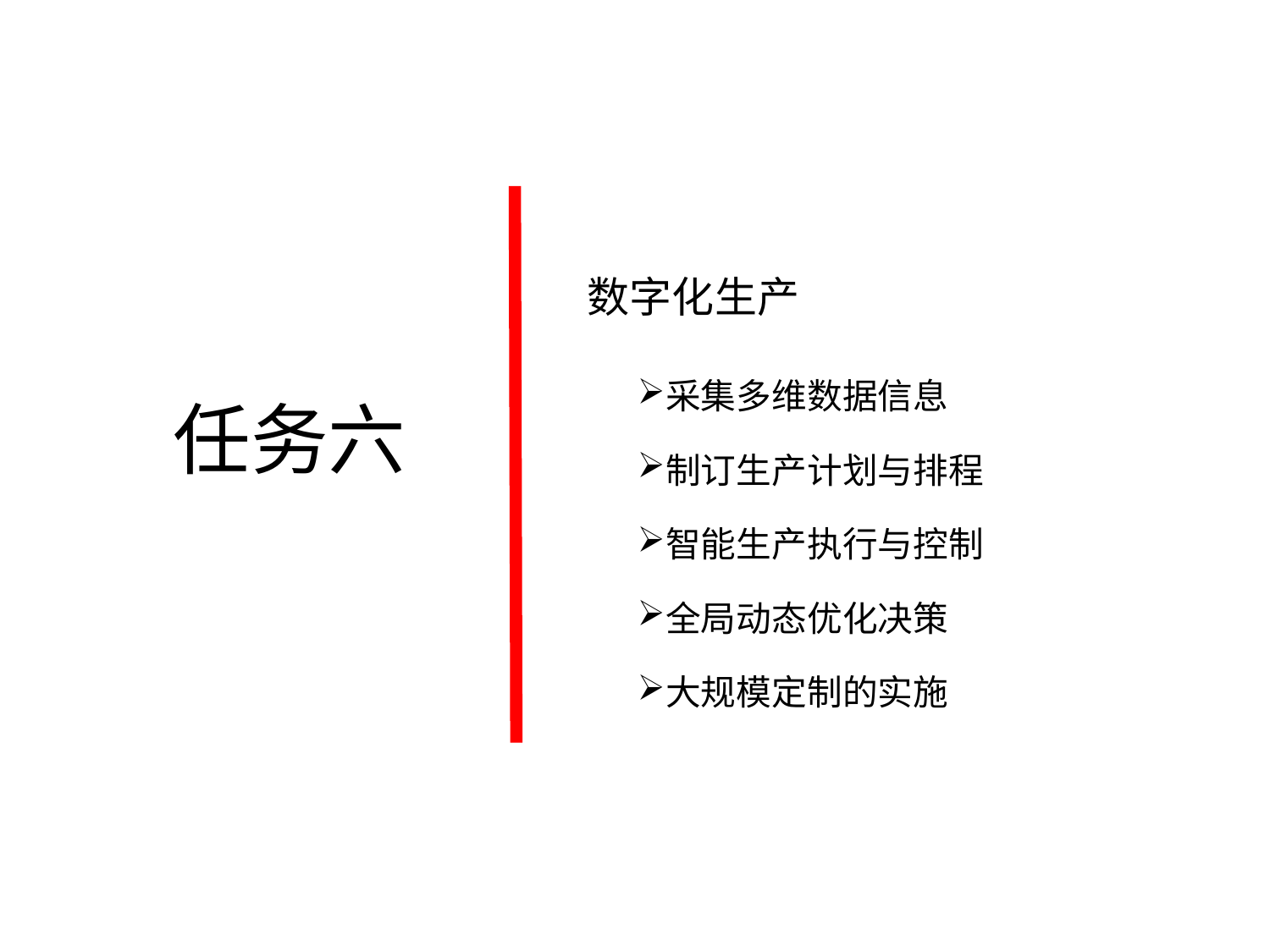

数字化生产
采集多维数据信息
制订生产计划与排程
智能生产执行与控制
全局动态优化决策
大规模定制的实施
任务六